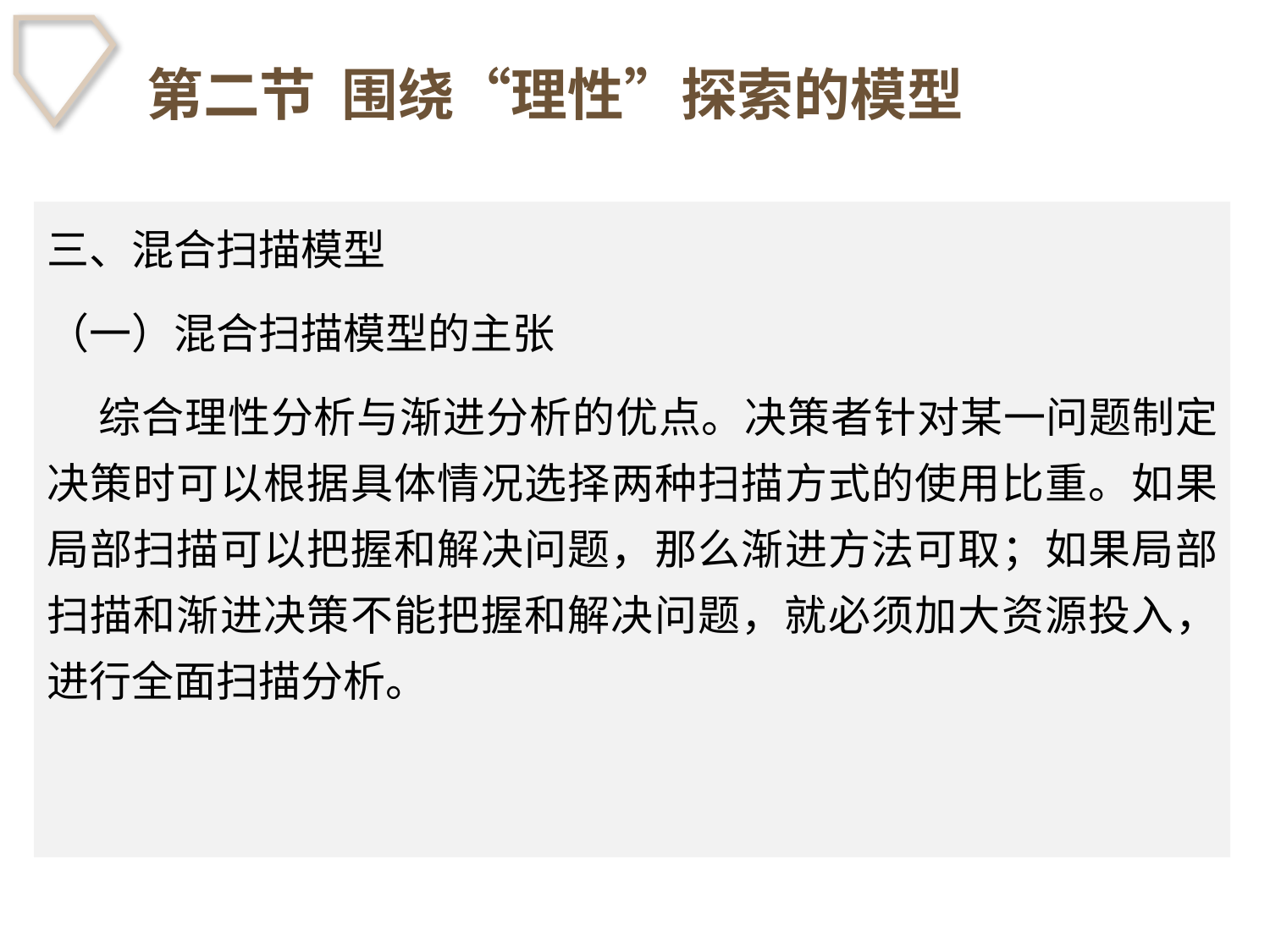

# 第二节  围绕“理性”探索的模型
三、混合扫描模型
（一）混合扫描模型的主张
    综合理性分析与渐进分析的优点。决策者针对某一问题制定决策时可以根据具体情况选择两种扫描方式的使用比重。如果局部扫描可以把握和解决问题，那么渐进方法可取；如果局部扫描和渐进决策不能把握和解决问题，就必须加大资源投入，进行全面扫描分析。